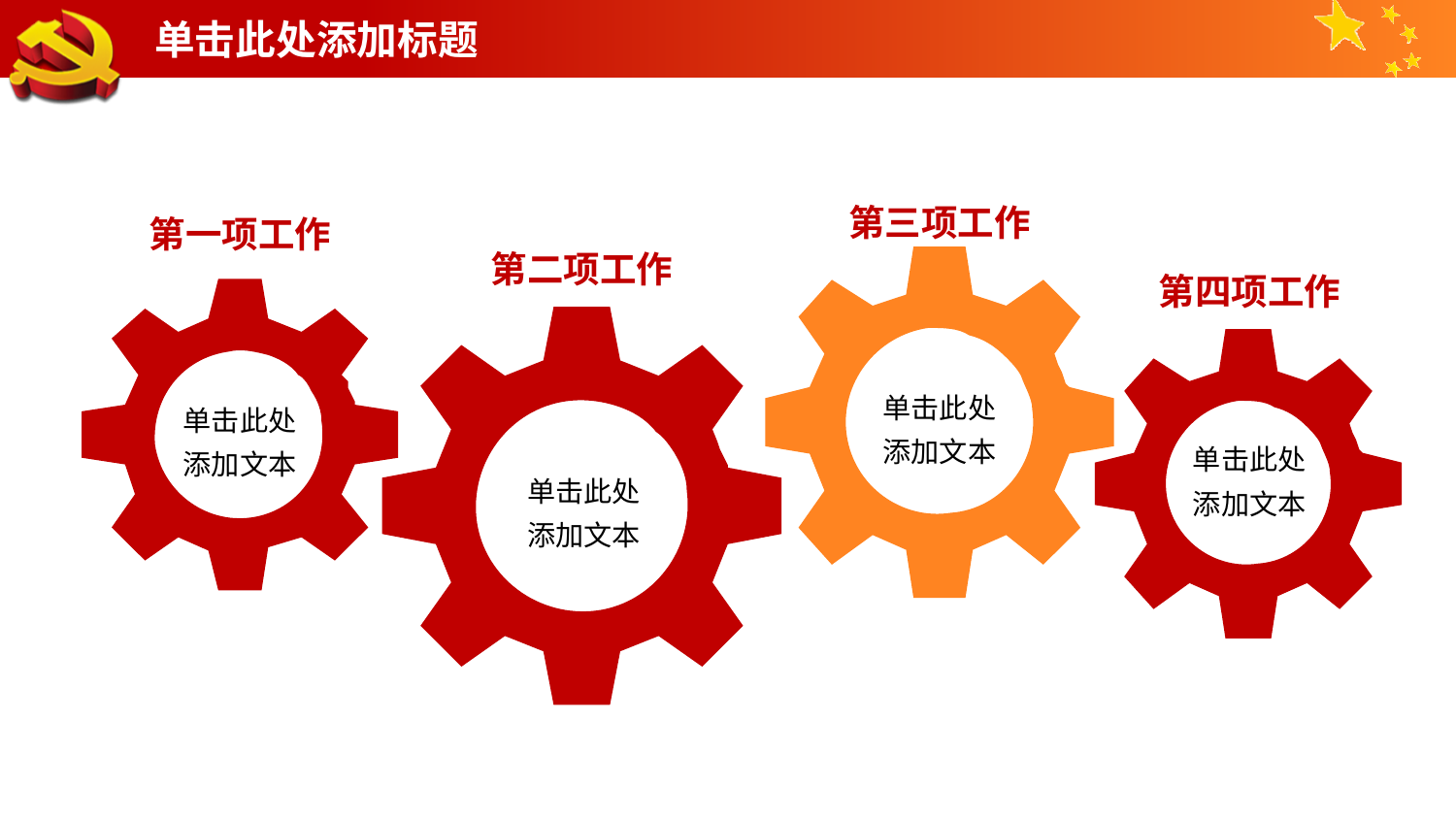

# 单击此处添加标题
第三项工作
第一项工作
第二项工作

第四项工作

单击此处
添加文本
单击此处
添加文本
单击此处
添加文本
单击此处
添加文本